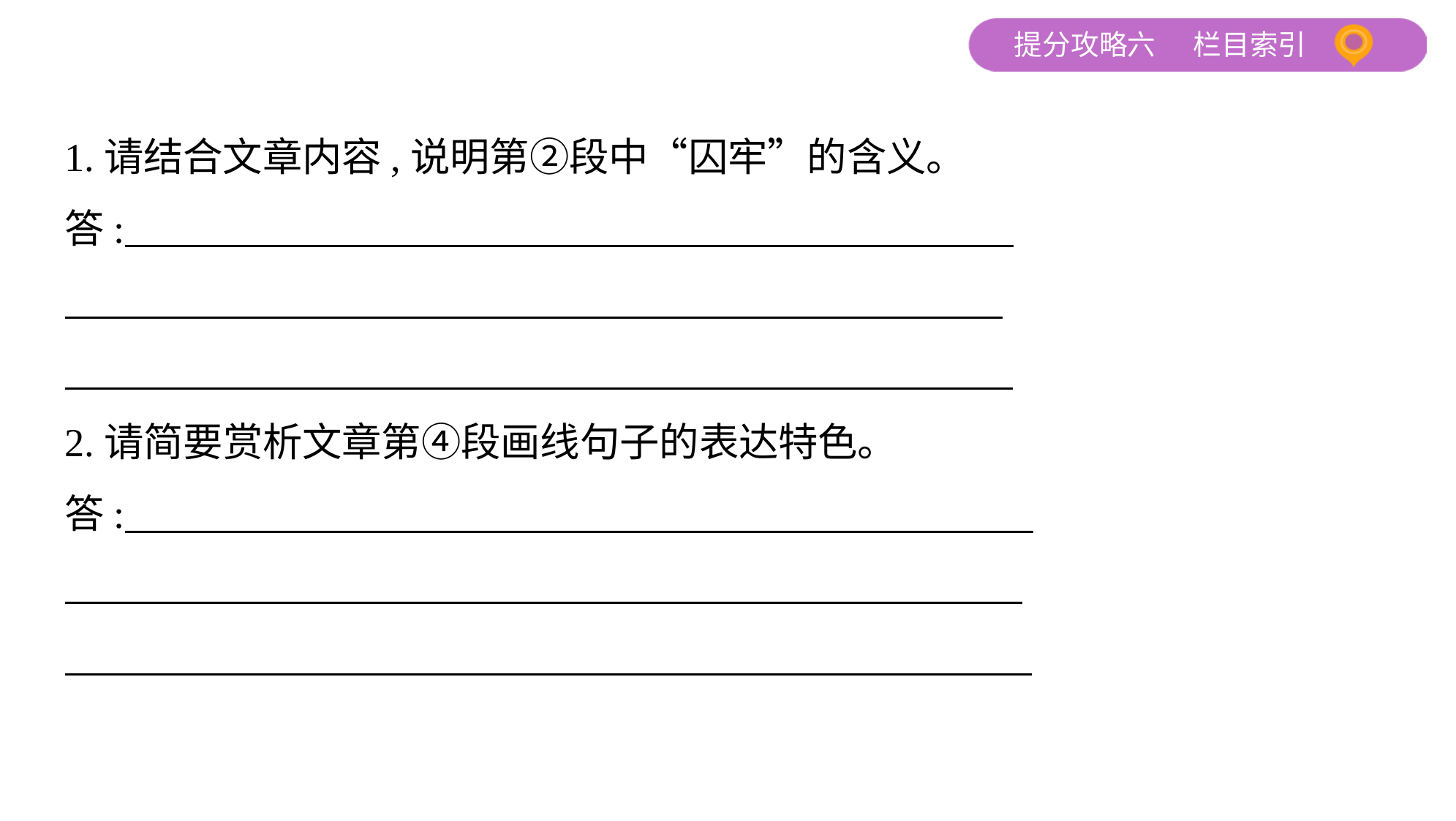

1.请结合文章内容,说明第②段中“囚牢”的含义。
答:

2.请简要赏析文章第④段画线句子的表达特色。
答: